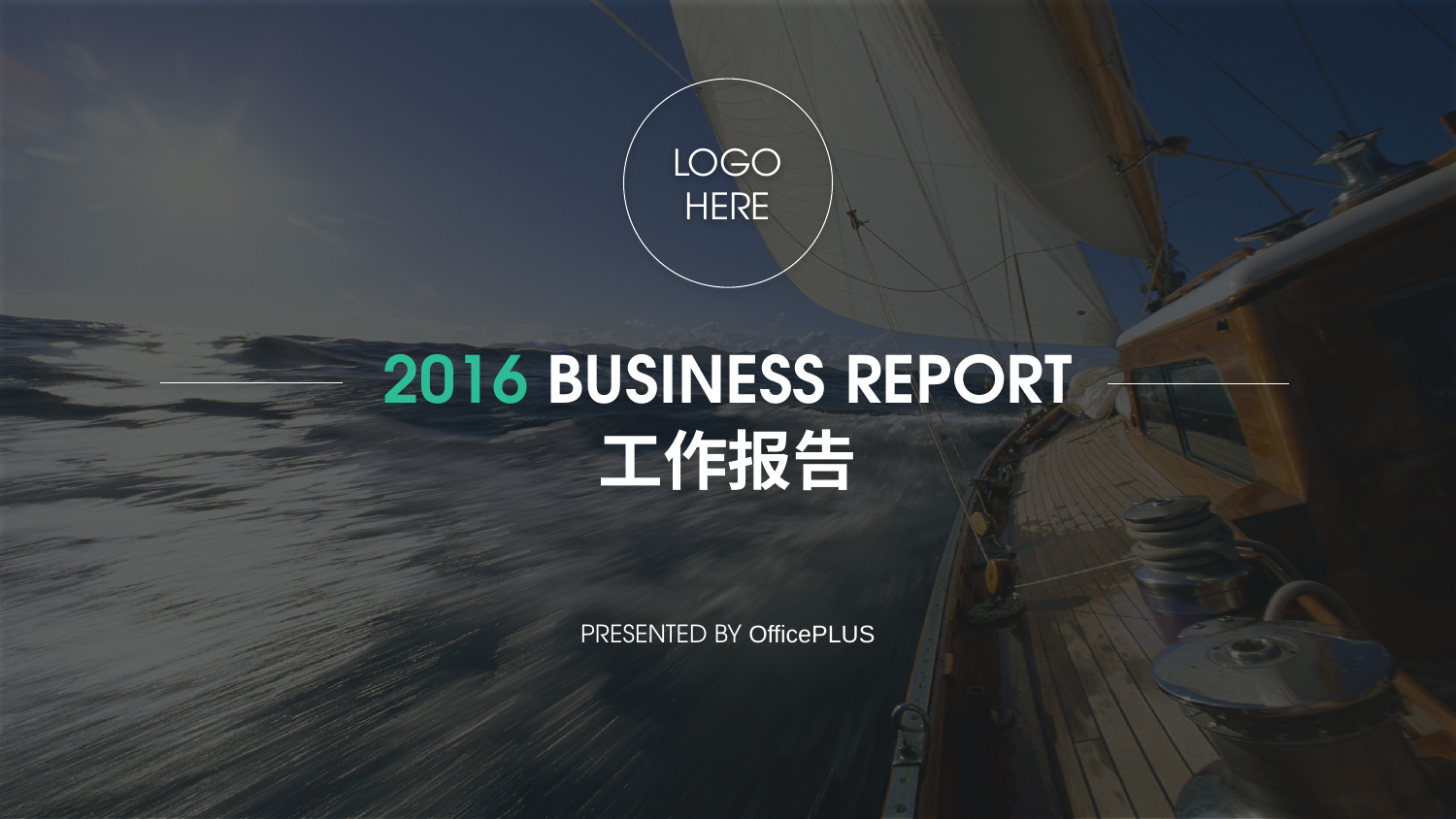

LOGO HERE
2016 BUSINESS REPORT
工作报告
PRESENTED BY OfficePLUS